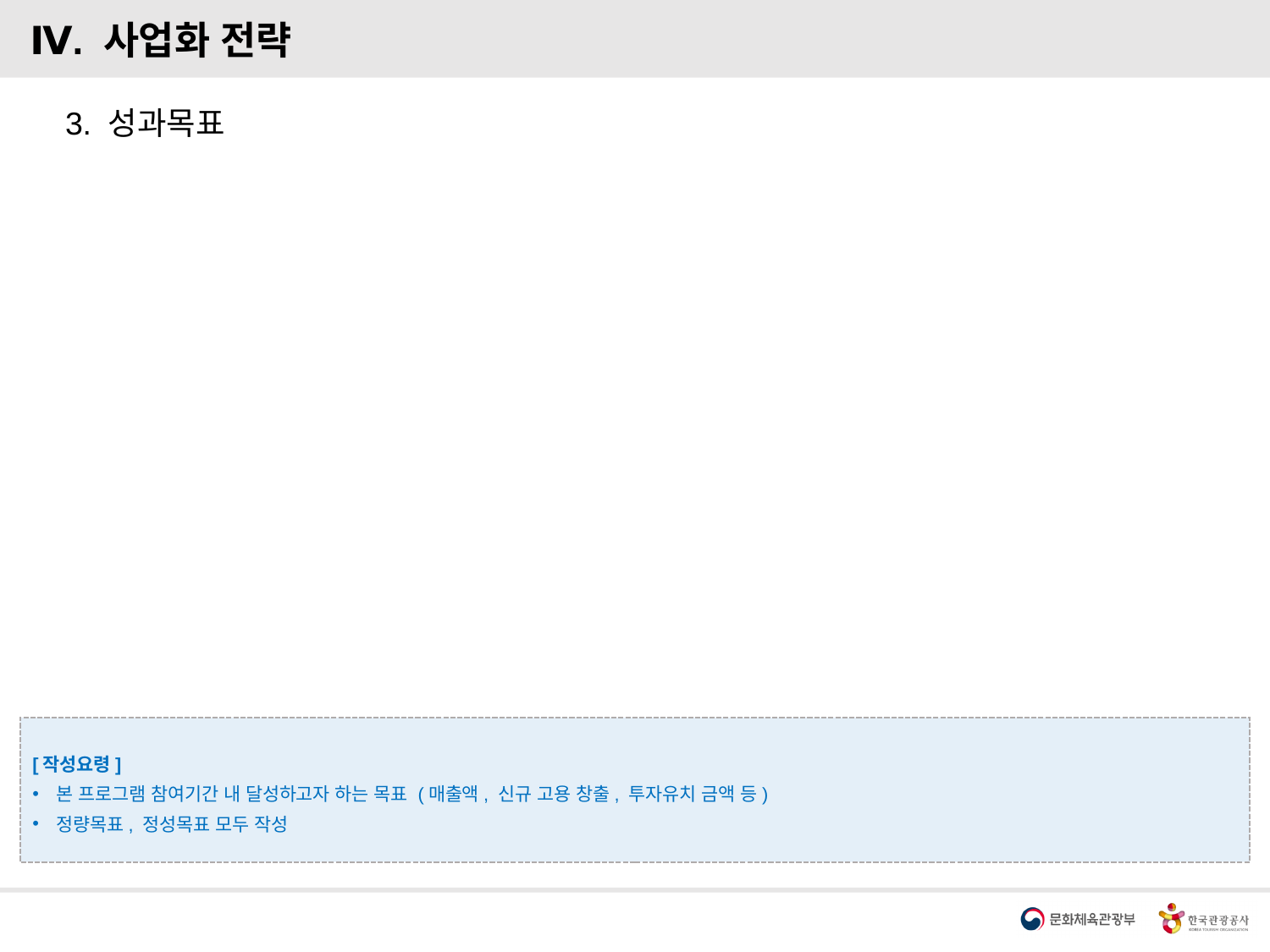

Ⅳ. 사업화 전략
3. 성과목표
[작성요령]
본 프로그램 참여기간 내 달성하고자 하는 목표 (매출액, 신규 고용 창출, 투자유치 금액 등)
정량목표, 정성목표 모두 작성